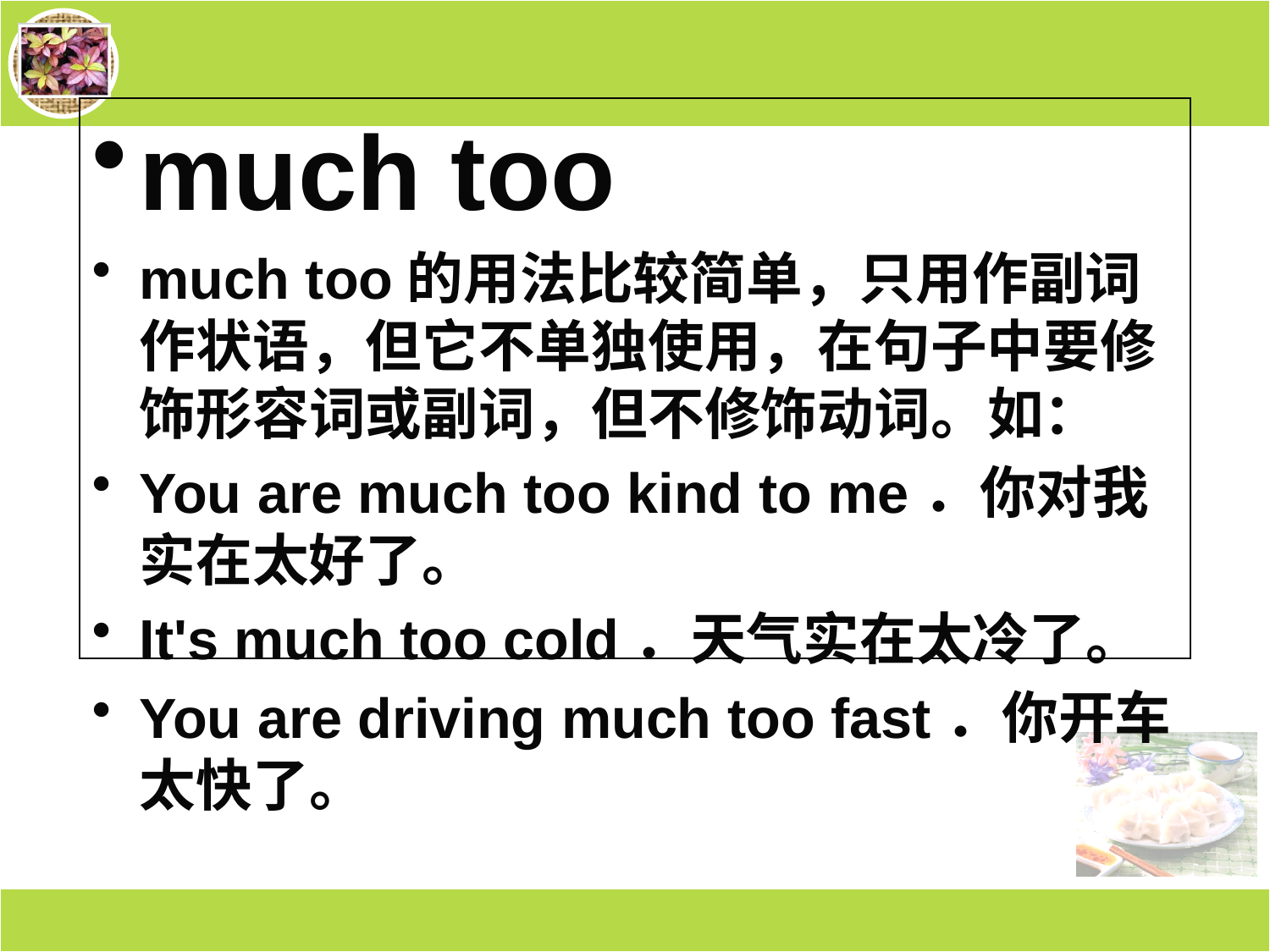

much too
much too的用法比较简单，只用作副词作状语，但它不单独使用，在句子中要修饰形容词或副词，但不修饰动词。如：
You are much too kind to me．你对我实在太好了。
It's much too cold．天气实在太冷了。
You are driving much too fast．你开车太快了。